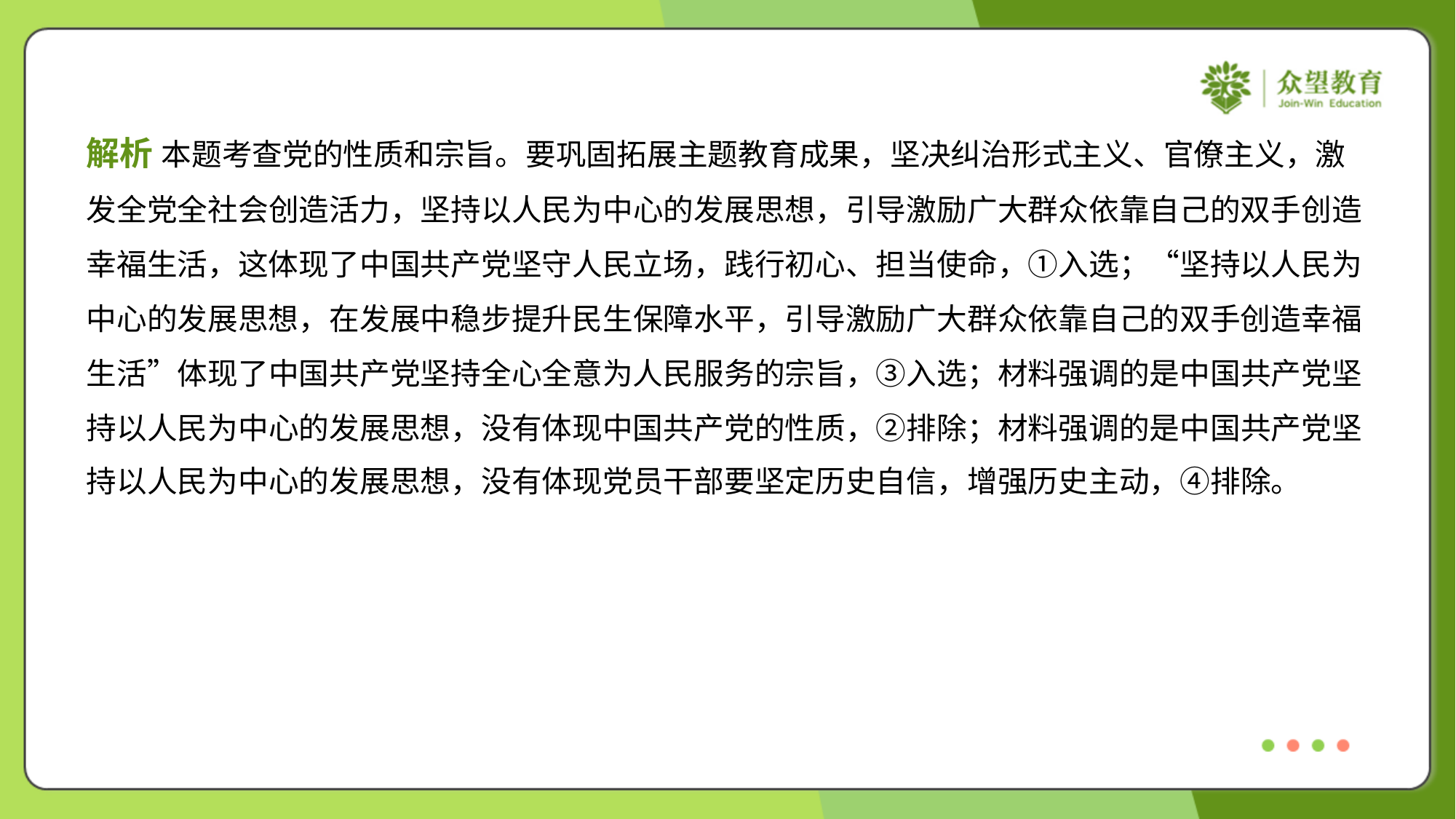

解析 本题考查党的性质和宗旨。要巩固拓展主题教育成果，坚决纠治形式主义、官僚主义，激
发全党全社会创造活力，坚持以人民为中心的发展思想，引导激励广大群众依靠自己的双手创造
幸福生活，这体现了中国共产党坚守人民立场，践行初心、担当使命，①入选；“坚持以人民为
中心的发展思想，在发展中稳步提升民生保障水平，引导激励广大群众依靠自己的双手创造幸福
生活”体现了中国共产党坚持全心全意为人民服务的宗旨，③入选；材料强调的是中国共产党坚
持以人民为中心的发展思想，没有体现中国共产党的性质，②排除；材料强调的是中国共产党坚
持以人民为中心的发展思想，没有体现党员干部要坚定历史自信，增强历史主动，④排除。